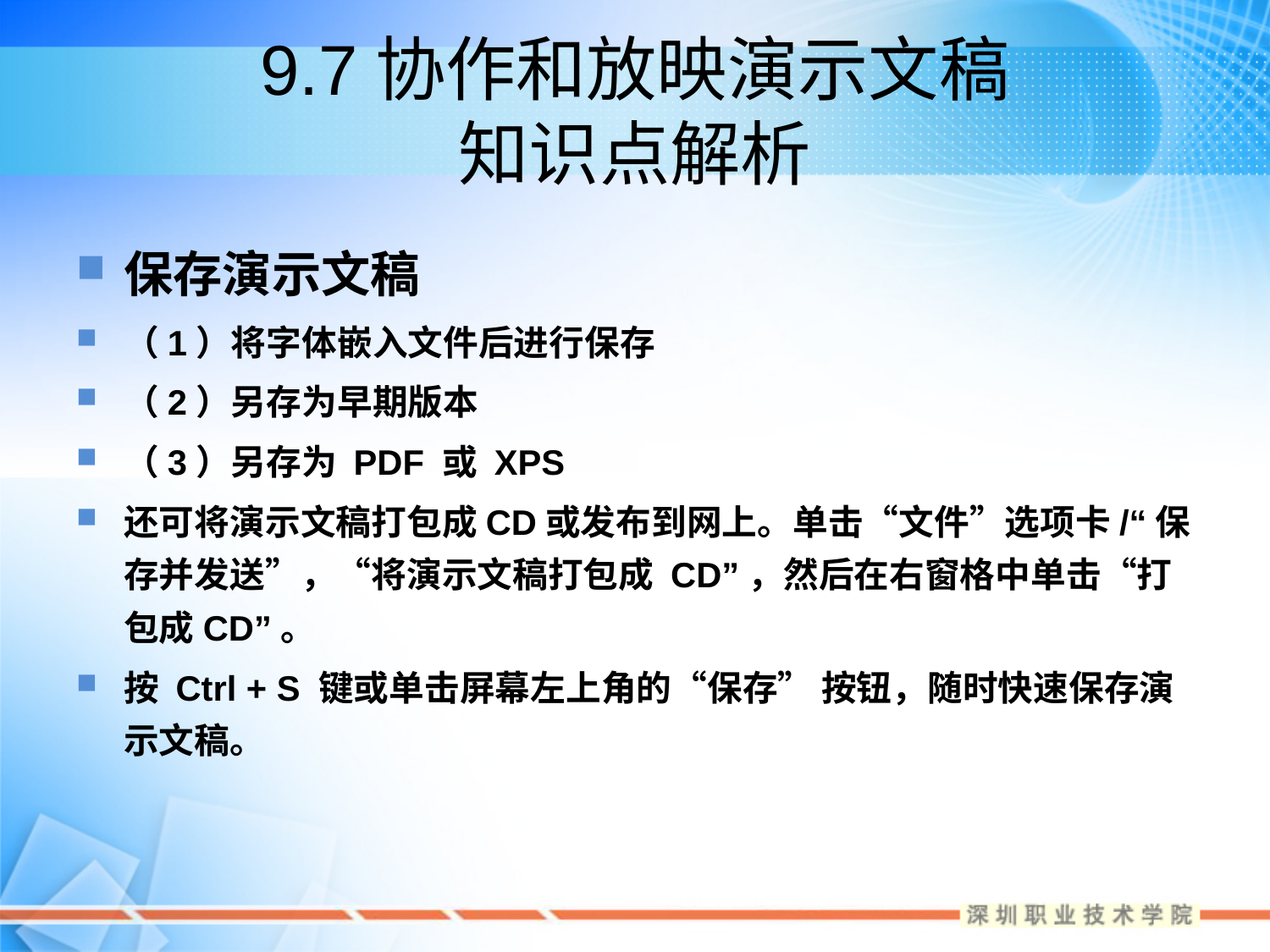

# 9.7协作和放映演示文稿 知识点解析
保存演示文稿
（1）将字体嵌入文件后进行保存
（2）另存为早期版本
（3）另存为 PDF 或 XPS
还可将演示文稿打包成CD或发布到网上。单击“文件”选项卡/“保存并发送”，“将演示文稿打包成 CD”，然后在右窗格中单击“打包成CD”。
按 Ctrl + S 键或单击屏幕左上角的“保存” 按钮，随时快速保存演示文稿。